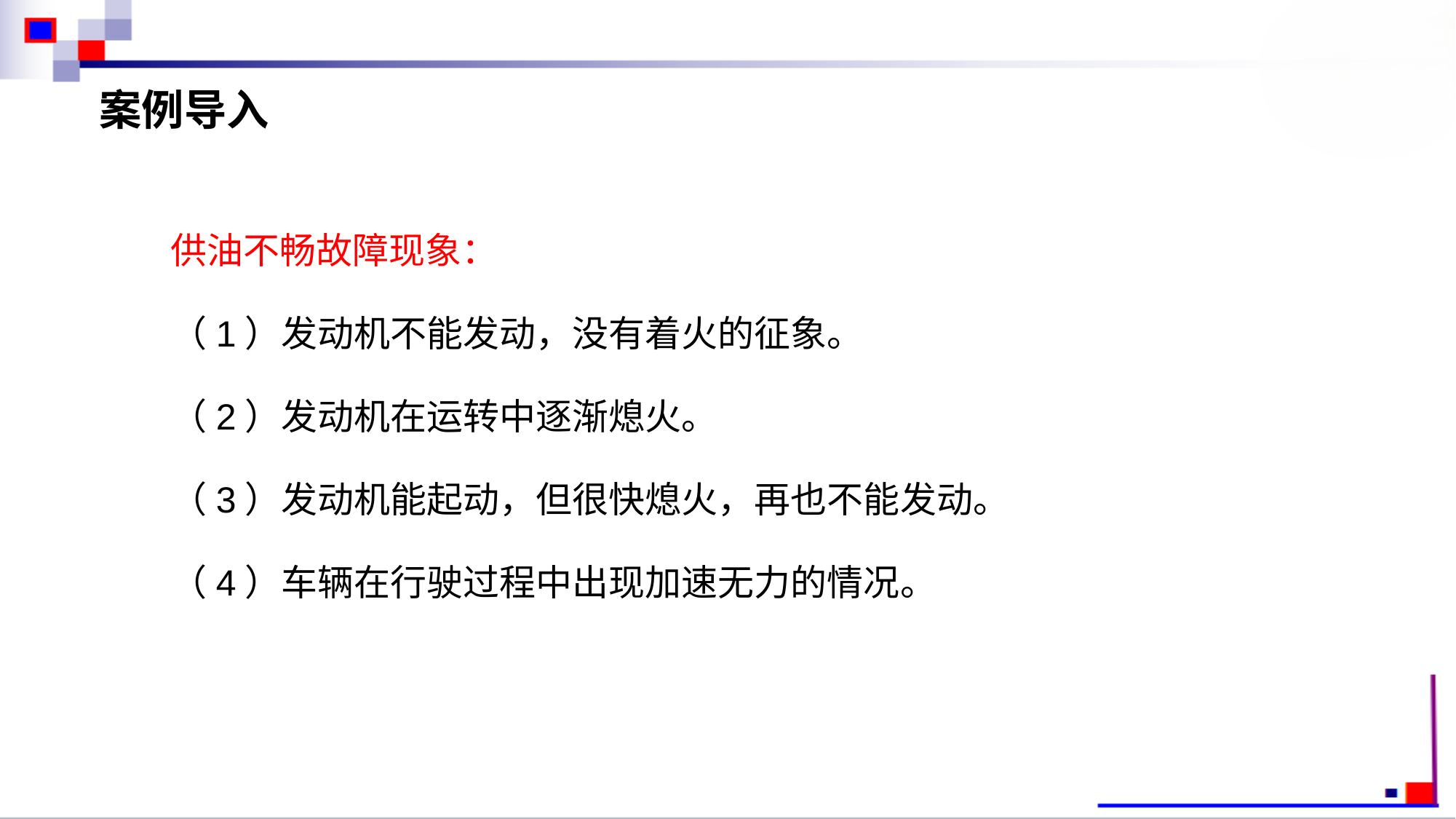

案例导入
供油不畅故障现象：
（1）发动机不能发动，没有着火的征象。
（2）发动机在运转中逐渐熄火。
（3）发动机能起动，但很快熄火，再也不能发动。
（4）车辆在行驶过程中出现加速无力的情况。